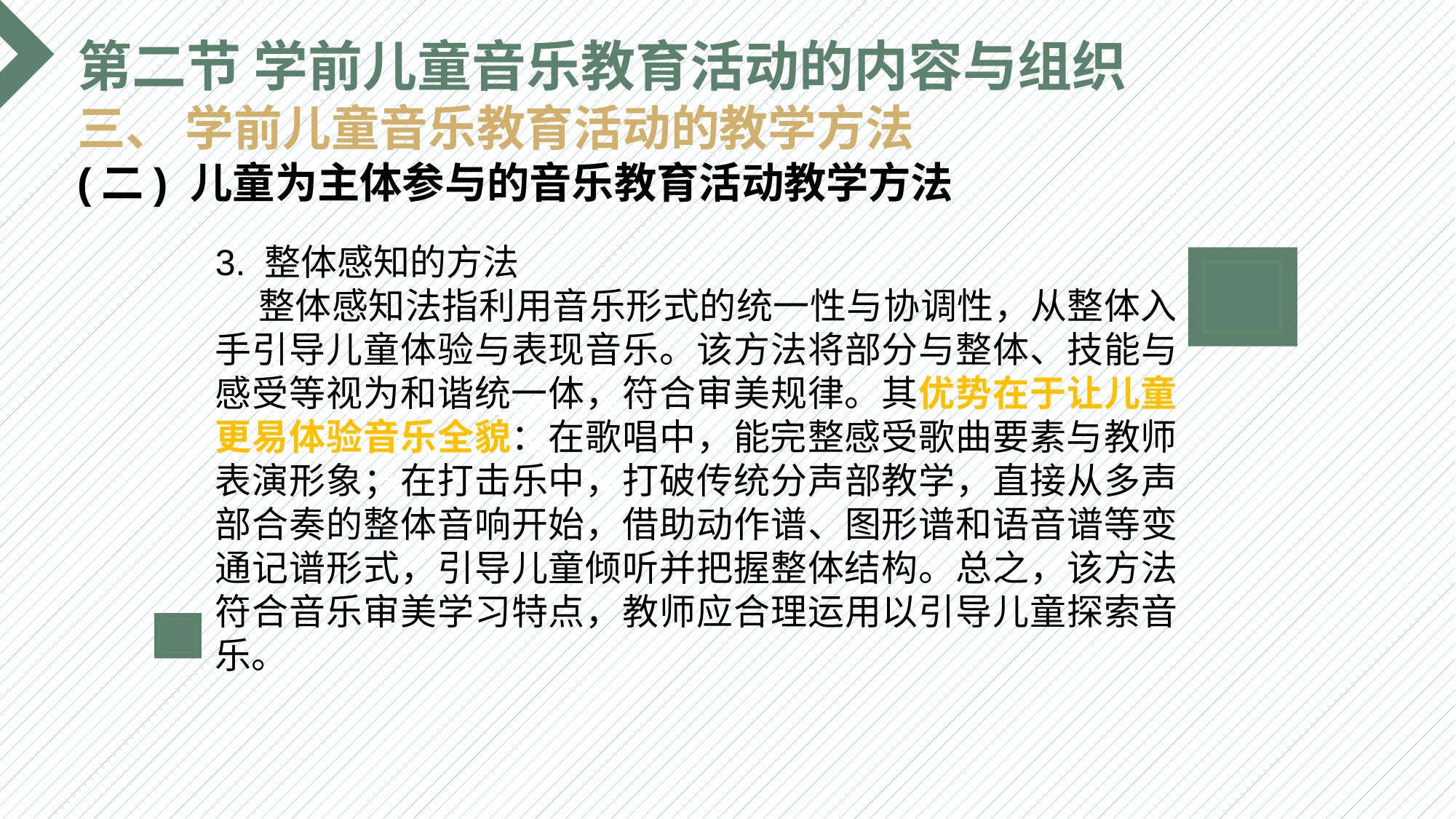

第二节 学前儿童音乐教育活动的内容与组织
三、 学前儿童音乐教育活动的教学方法
(二) 儿童为主体参与的音乐教育活动教学方法

3. 整体感知的方法
    整体感知法指利用音乐形式的统一性与协调性，从整体入手引导儿童体验与表现音乐。该方法将部分与整体、技能与感受等视为和谐统一体，符合审美规律。其优势在于让儿童更易体验音乐全貌：在歌唱中，能完整感受歌曲要素与教师表演形象；在打击乐中，打破传统分声部教学，直接从多声部合奏的整体音响开始，借助动作谱、图形谱和语音谱等变通记谱形式，引导儿童倾听并把握整体结构。总之，该方法符合音乐审美学习特点，教师应合理运用以引导儿童探索音乐。

选题背景
输入您的内容，请简要说明，言简意赅即可输入您的内容，请简要说明，言简意赅即可输入您的内容，请简要说明，言简意赅即可输入您的内容，请简要说明，言简意赅即可